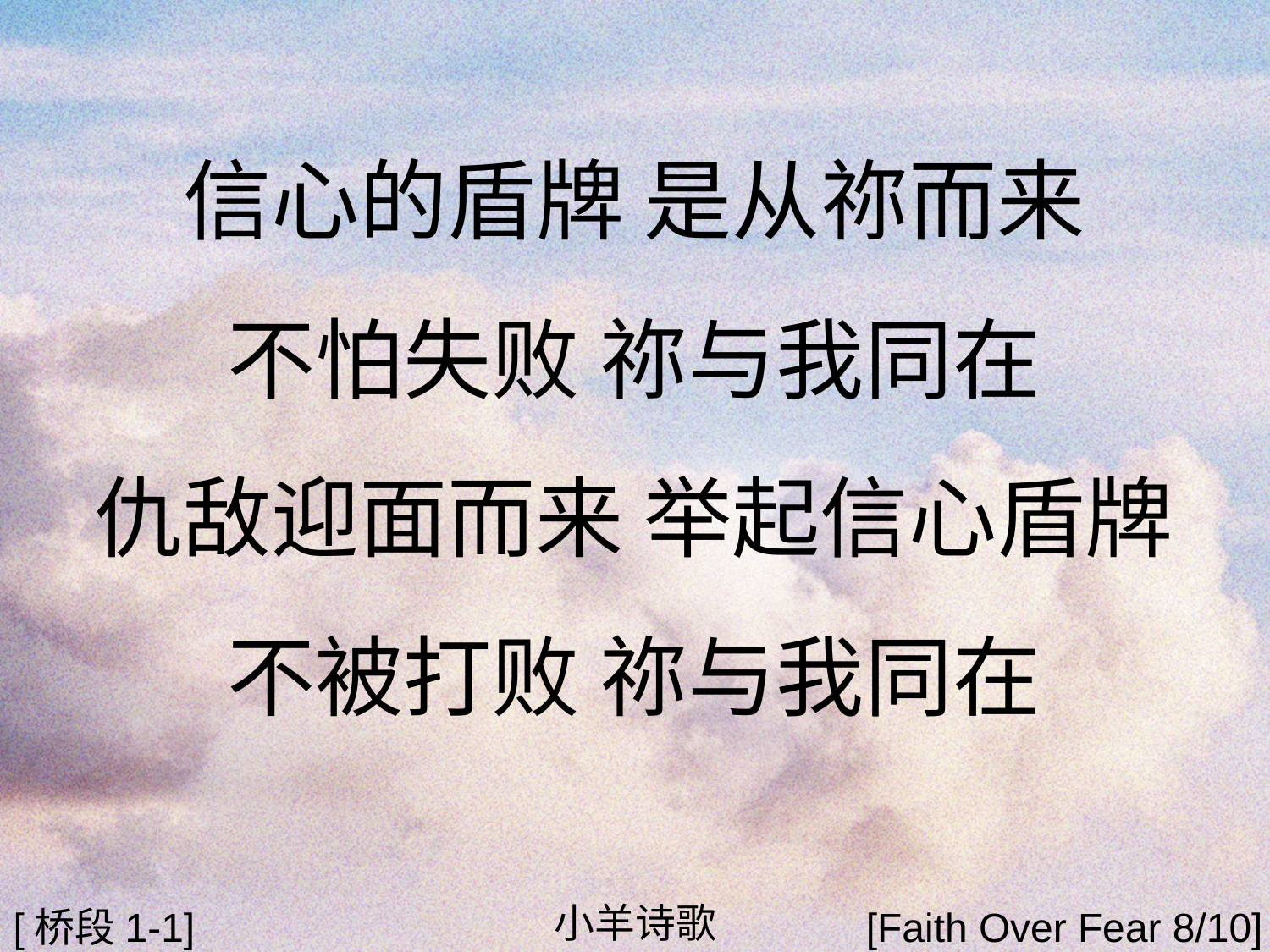

信心的盾牌 是从祢而来
不怕失败 祢与我同在
仇敌迎面而来 举起信心盾牌
不被打败 祢与我同在
#

小羊诗歌
[桥段1-1]
[Faith Over Fear 8/10]